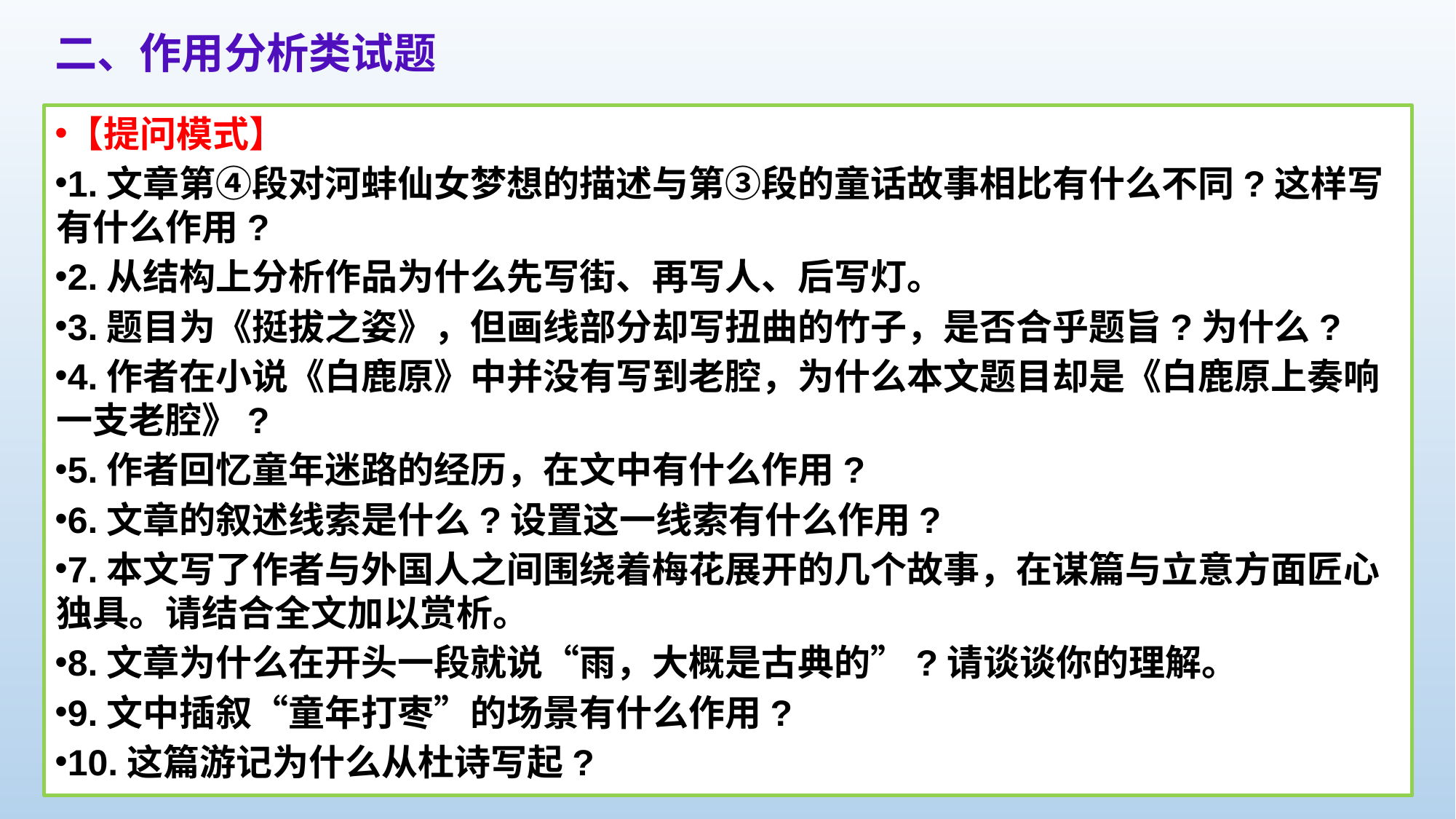

二、作用分析类试题
【提问模式】
1.文章第④段对河蚌仙女梦想的描述与第③段的童话故事相比有什么不同?这样写有什么作用?
2.从结构上分析作品为什么先写街、再写人、后写灯。
3.题目为《挺拔之姿》，但画线部分却写扭曲的竹子，是否合乎题旨?为什么?
4.作者在小说《白鹿原》中并没有写到老腔，为什么本文题目却是《白鹿原上奏响一支老腔》?
5.作者回忆童年迷路的经历，在文中有什么作用?
6.文章的叙述线索是什么?设置这一线索有什么作用?
7.本文写了作者与外国人之间围绕着梅花展开的几个故事，在谋篇与立意方面匠心独具。请结合全文加以赏析。
8.文章为什么在开头一段就说“雨，大概是古典的”?请谈谈你的理解。
9.文中插叙“童年打枣”的场景有什么作用?
10.这篇游记为什么从杜诗写起?